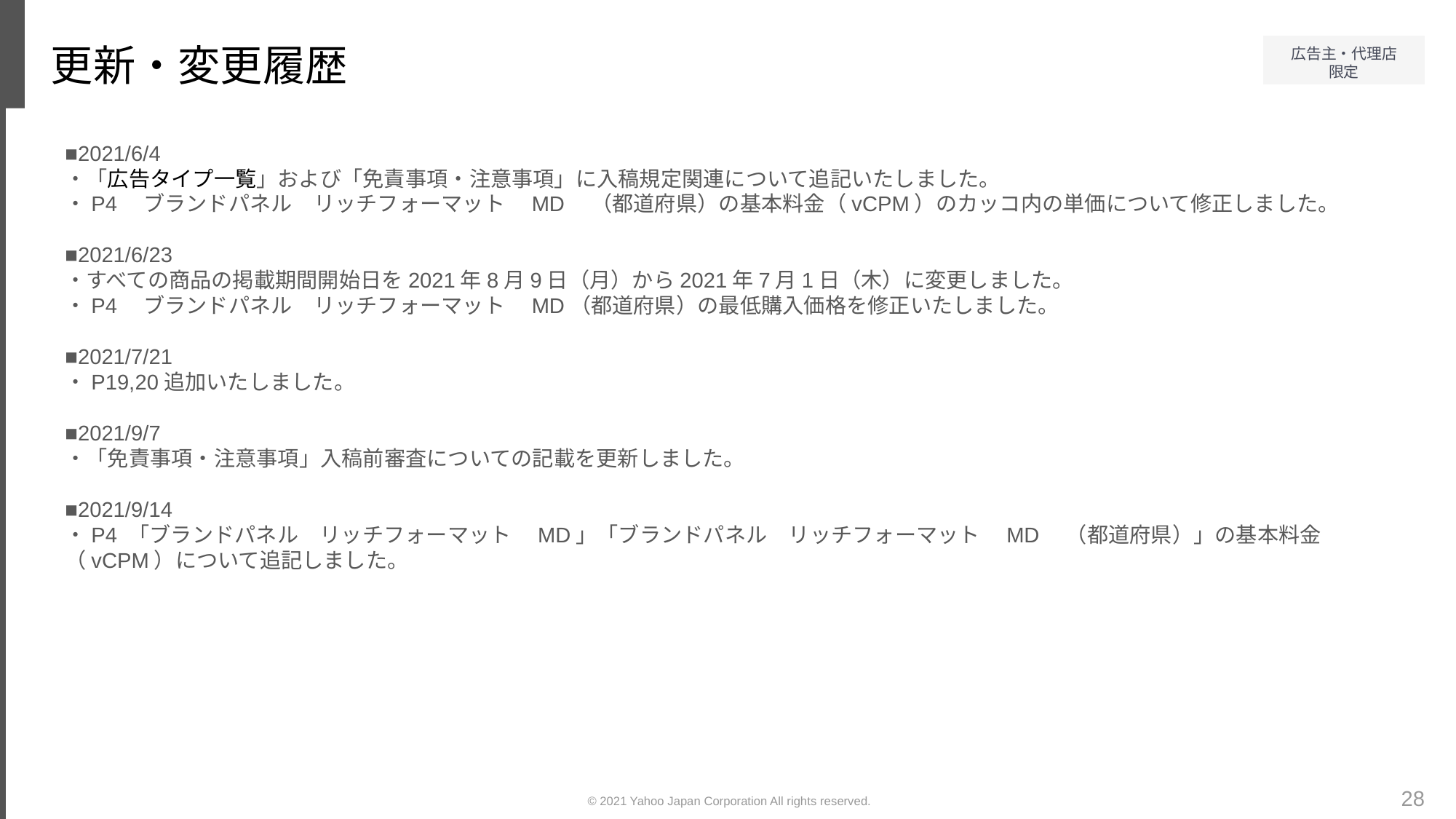

更新・変更履歴
■2021/6/4
・「広告タイプ一覧」および「免責事項・注意事項」に入稿規定関連について追記いたしました。
・P4　ブランドパネル　リッチフォーマット　MD　（都道府県）の基本料金（vCPM）のカッコ内の単価について修正しました。

■2021/6/23
・すべての商品の掲載期間開始日を2021年8月9日（月）から2021年7月1日（木）に変更しました。
・P4　ブランドパネル　リッチフォーマット　MD（都道府県）の最低購入価格を修正いたしました。

■2021/7/21
・P19,20追加いたしました。

■2021/9/7
・「免責事項・注意事項」入稿前審査についての記載を更新しました。

■2021/9/14
・P4 「ブランドパネル　リッチフォーマット　MD」「ブランドパネル　リッチフォーマット　MD　（都道府県）」の基本料金（vCPM）について追記しました。

28